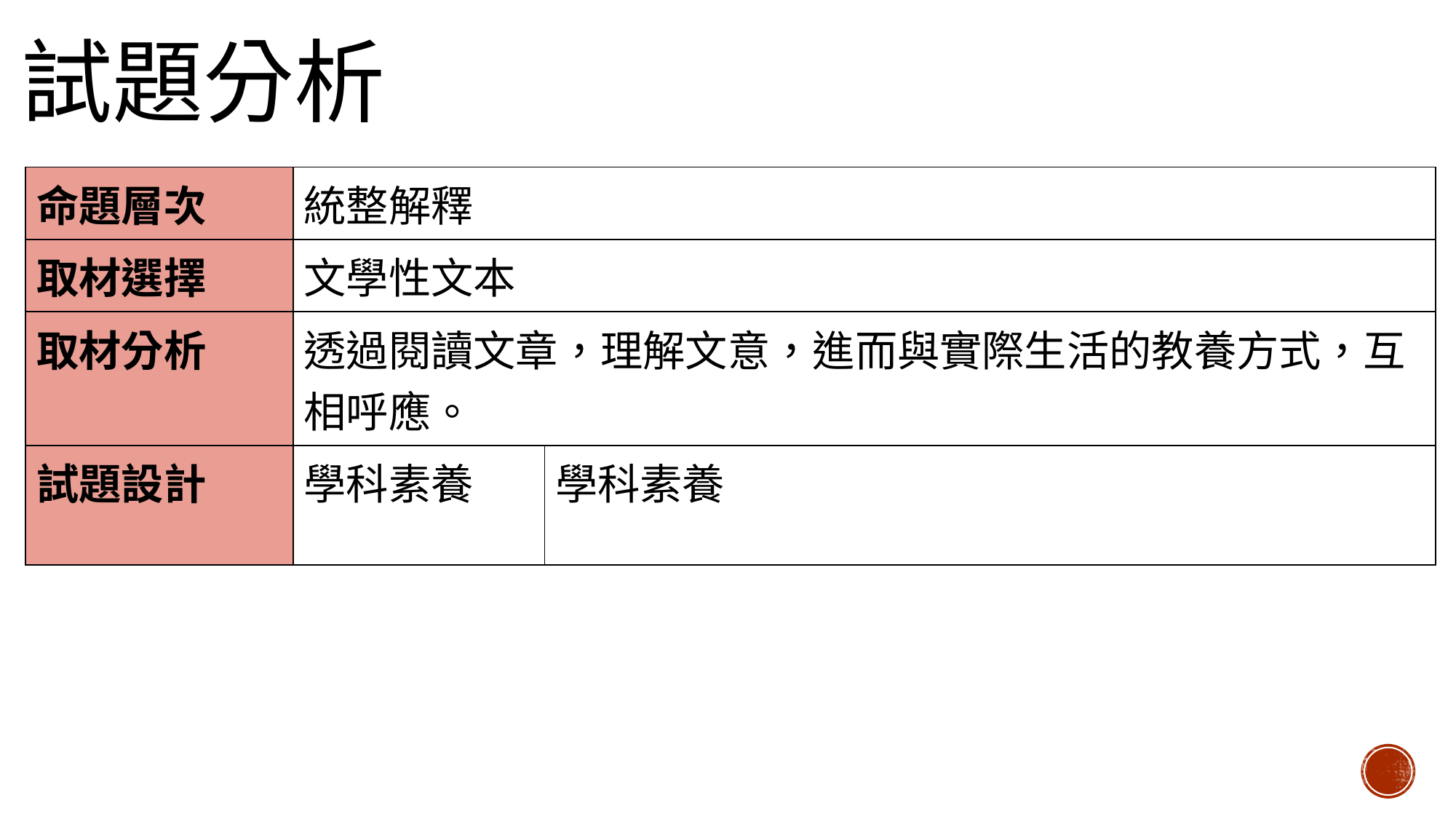

# 試題分析
| 命題層次 | 統整解釋 |  |
| --- | --- | --- |
| 取材選擇 | 文學性文本 |  |
| 取材分析 | 透過閱讀文章，理解文意，進而與實際生活的教養方式，互相呼應。 |  |
| 試題設計 | 學科素養 | 學科素養 |